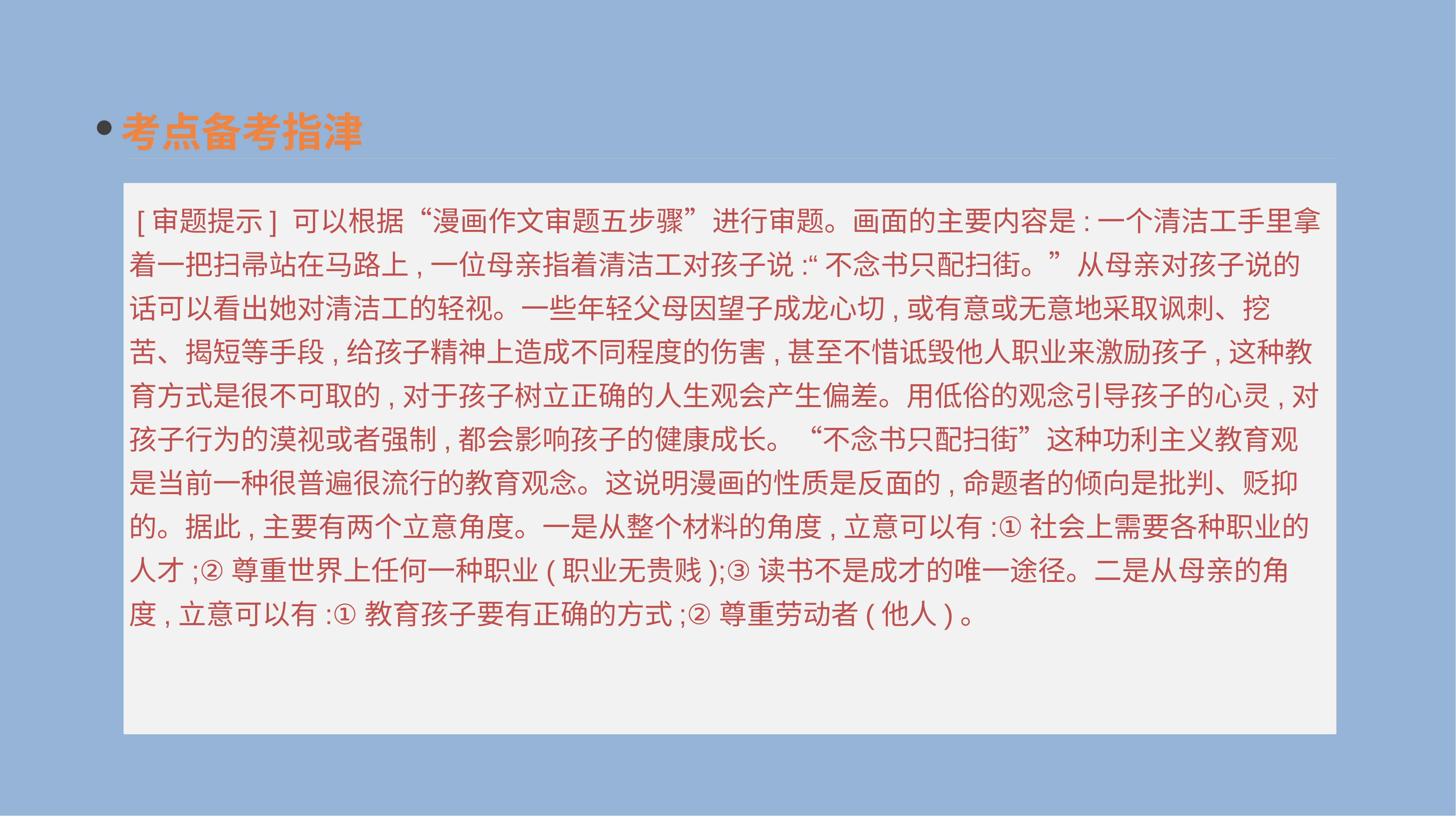

考点备考指津

 [审题提示] 可以根据“漫画作文审题五步骤”进行审题。画面的主要内容是:一个清洁工手里拿着一把扫帚站在马路上,一位母亲指着清洁工对孩子说:“不念书只配扫街。”从母亲对孩子说的话可以看出她对清洁工的轻视。一些年轻父母因望子成龙心切,或有意或无意地采取讽刺、挖苦、揭短等手段,给孩子精神上造成不同程度的伤害,甚至不惜诋毁他人职业来激励孩子,这种教育方式是很不可取的,对于孩子树立正确的人生观会产生偏差。用低俗的观念引导孩子的心灵,对孩子行为的漠视或者强制,都会影响孩子的健康成长。“不念书只配扫街”这种功利主义教育观是当前一种很普遍很流行的教育观念。这说明漫画的性质是反面的,命题者的倾向是批判、贬抑的。据此,主要有两个立意角度。一是从整个材料的角度,立意可以有:①社会上需要各种职业的人才;②尊重世界上任何一种职业(职业无贵贱);③读书不是成才的唯一途径。二是从母亲的角度,立意可以有:①教育孩子要有正确的方式;②尊重劳动者(他人)。